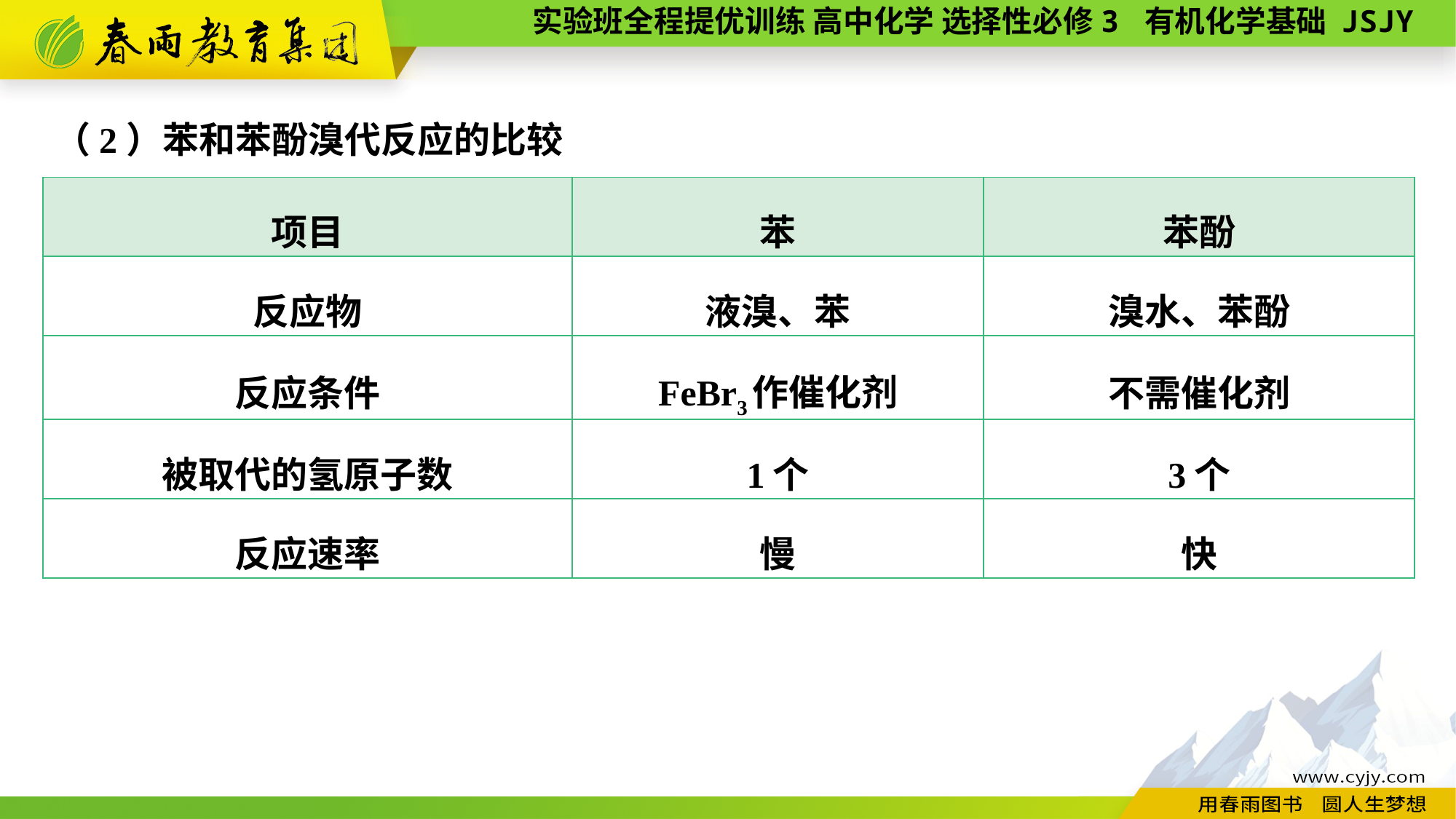

（2）苯和苯酚溴代反应的比较
| 项目 | 苯 | 苯酚 |
| --- | --- | --- |
| 反应物 | 液溴、苯 | 溴水、苯酚 |
| 反应条件 | FeBr3作催化剂 | 不需催化剂 |
| 被取代的氢原子数 | 1个 | 3个 |
| 反应速率 | 慢 | 快 |